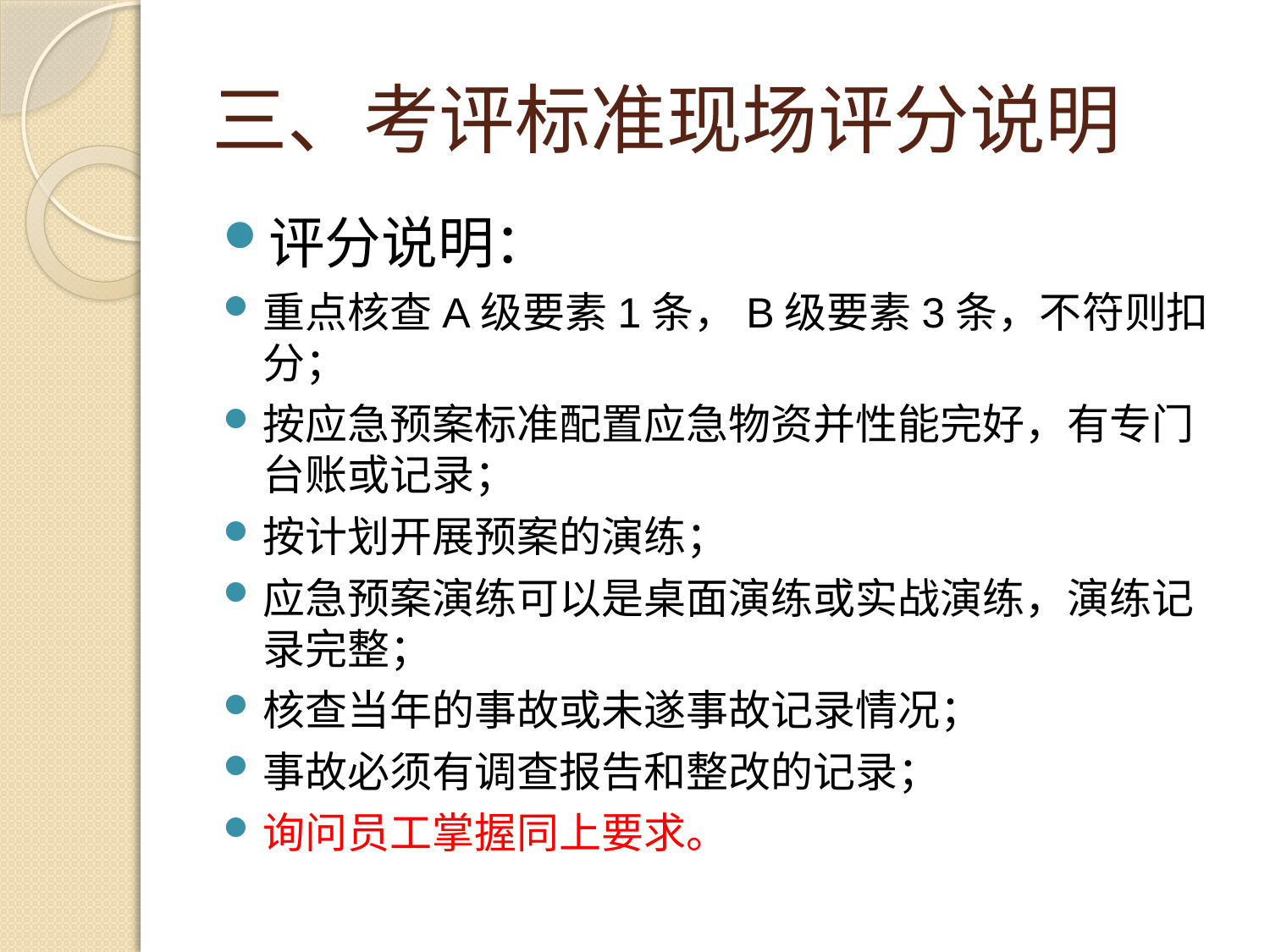

# 三、考评标准现场评分说明
评分说明：
重点核查A级要素1条，B级要素3条，不符则扣分；
按应急预案标准配置应急物资并性能完好，有专门台账或记录；
按计划开展预案的演练；
应急预案演练可以是桌面演练或实战演练，演练记录完整；
核查当年的事故或未遂事故记录情况；
事故必须有调查报告和整改的记录；
询问员工掌握同上要求。